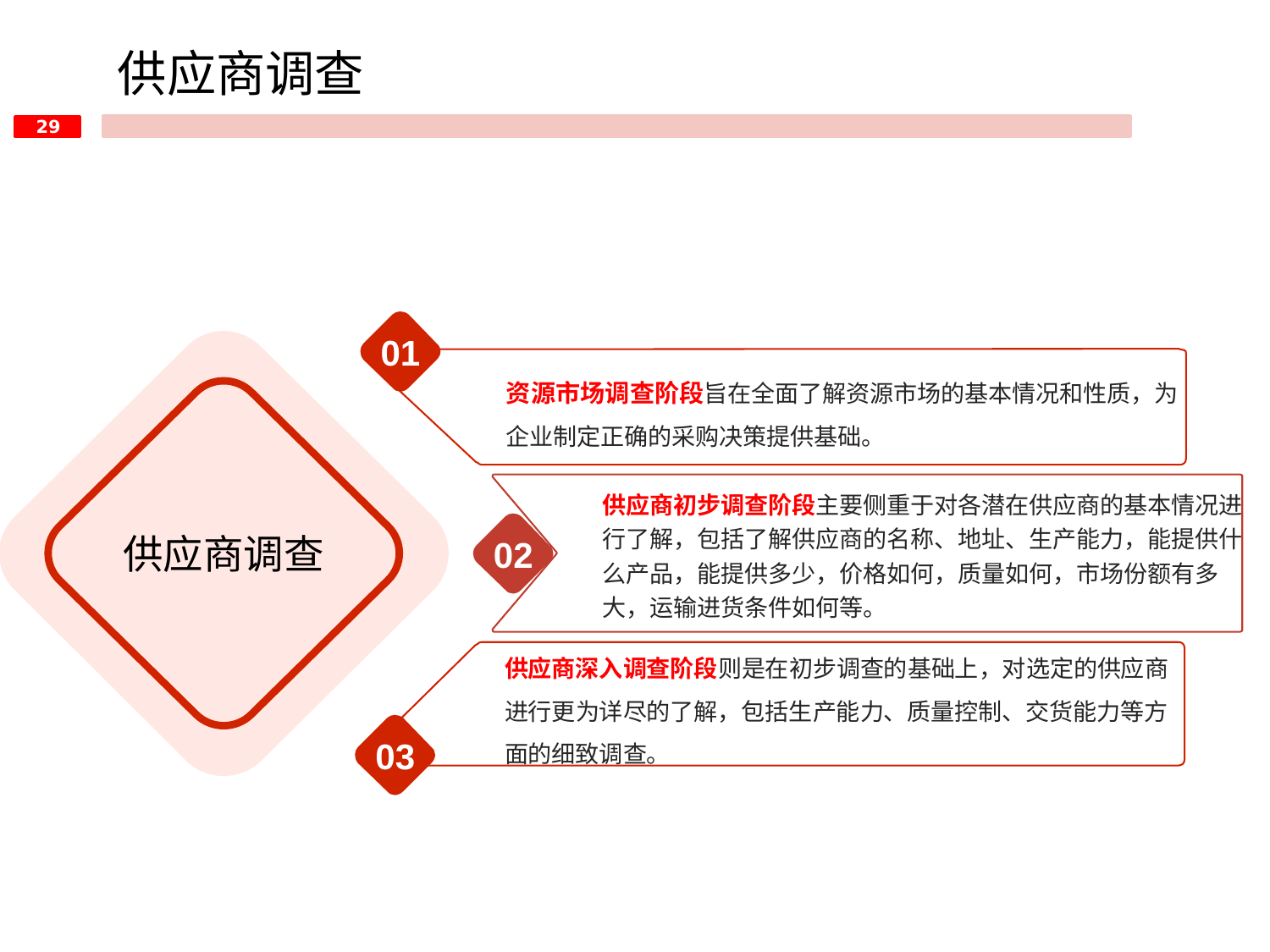

供应商调查
29
01

资源市场调查阶段旨在全面了解资源市场的基本情况和性质，为企业制定正确的采购决策提供基础。
供应商调查
供应商初步调查阶段主要侧重于对各潜在供应商的基本情况进行了解，包括了解供应商的名称、地址、生产能力，能提供什么产品，能提供多少，价格如何，质量如何，市场份额有多大，运输进货条件如何等。
02
供应商深入调查阶段则是在初步调查的基础上，对选定的供应商进行更为详尽的了解，包括生产能力、质量控制、交货能力等方面的细致调查。
03